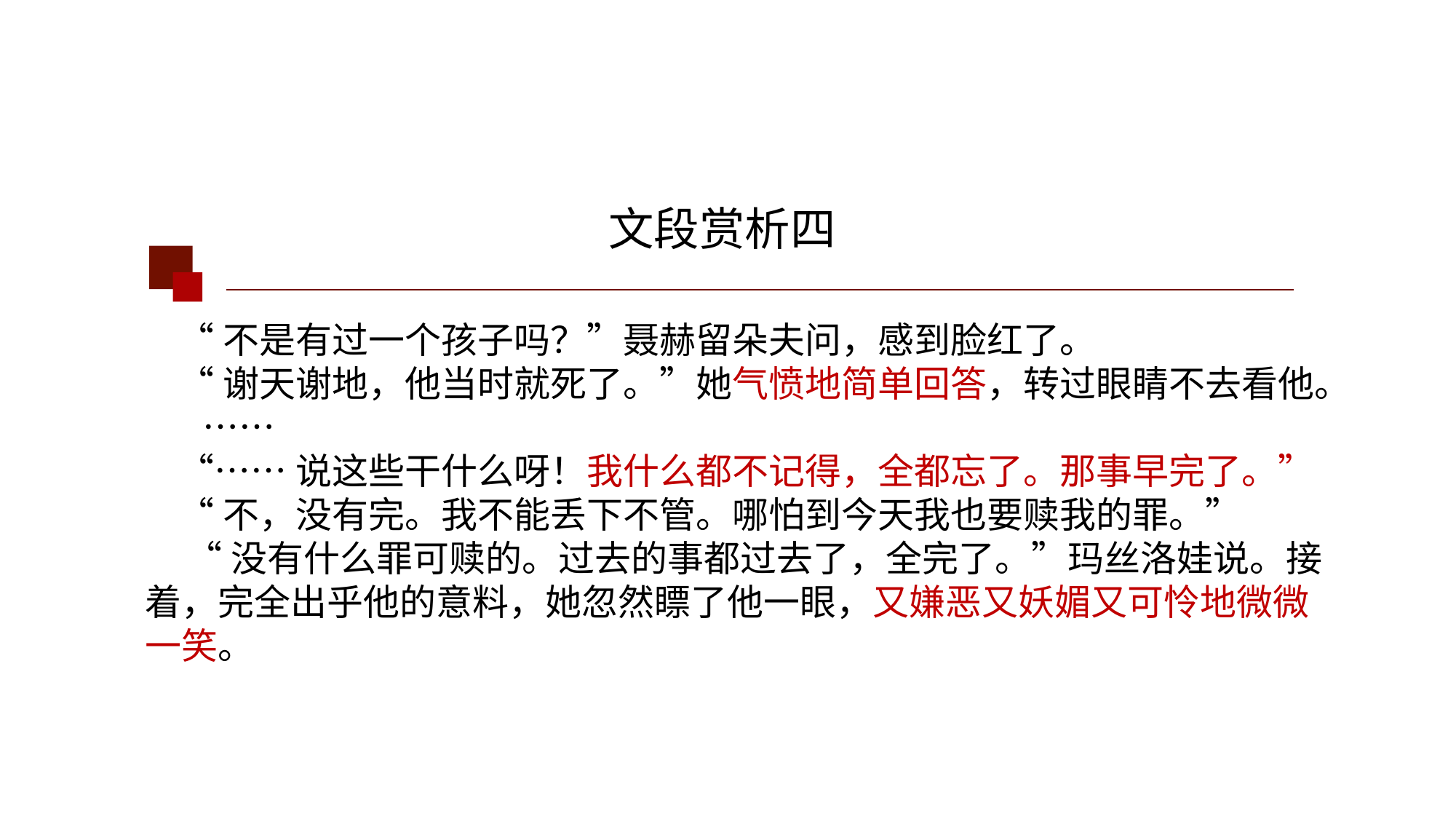

文段赏析四

    “不是有过一个孩子吗？”聂赫留朵夫问，感到脸红了。
    “谢天谢地，他当时就死了。”她气愤地简单回答，转过眼睛不去看他。       ……
    “……说这些干什么呀！我什么都不记得，全都忘了。那事早完了。”
    “不，没有完。我不能丢下不管。哪怕到今天我也要赎我的罪。”
     “没有什么罪可赎的。过去的事都过去了，全完了。”玛丝洛娃说。接着，完全出乎他的意料，她忽然瞟了他一眼，又嫌恶又妖媚又可怜地微微一笑。